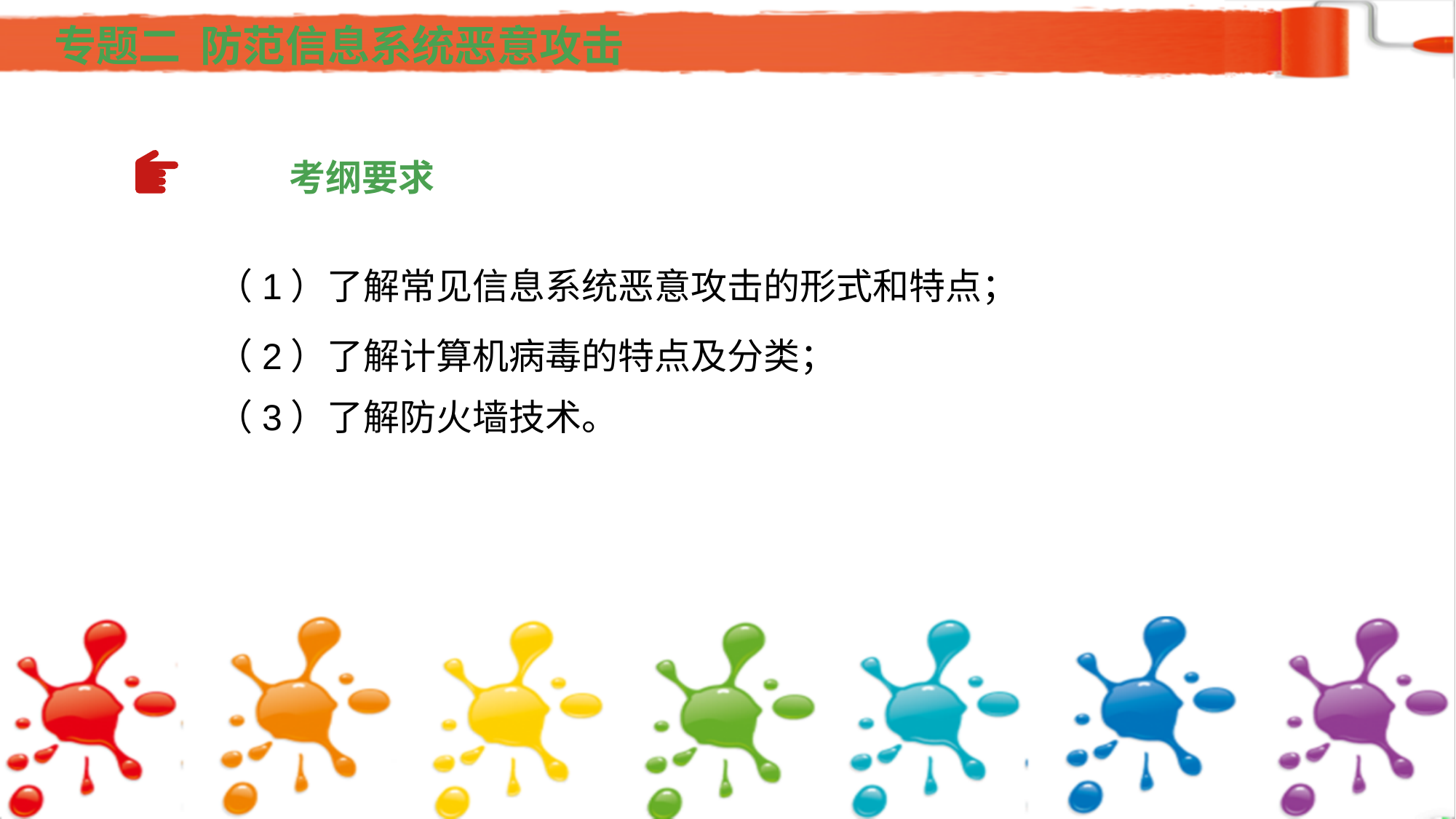

专题二  防范信息系统恶意攻击

考纲要求
（1）了解常见信息系统恶意攻击的形式和特点；
（2）了解计算机病毒的特点及分类；
（3）了解防火墙技术。